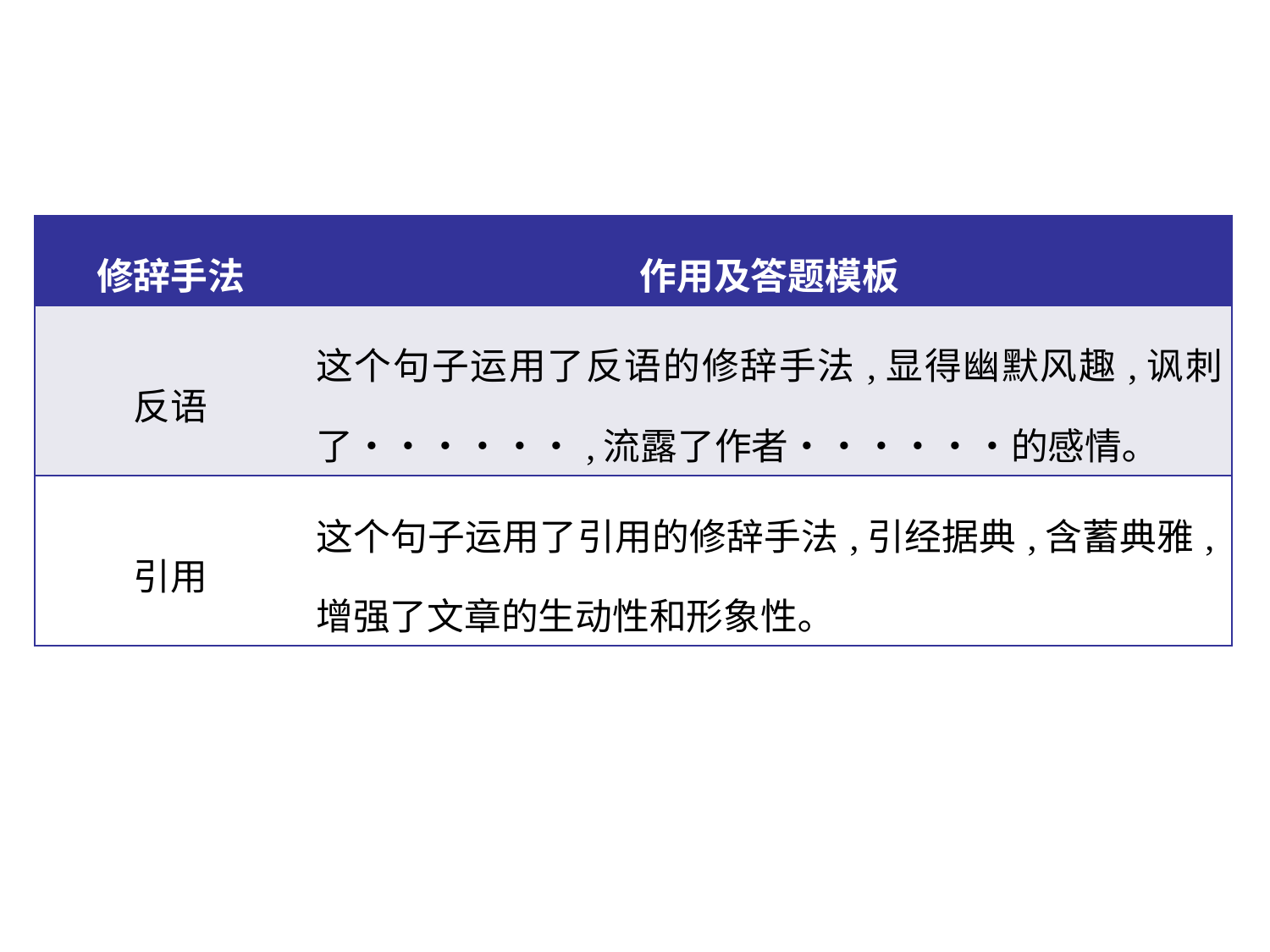

| 修辞手法 | 作用及答题模板 |
| --- | --- |
| 反语 | 这个句子运用了反语的修辞手法,显得幽默风趣,讽刺了••••••,流露了作者••••••的感情｡ |
| 引用 | 这个句子运用了引用的修辞手法,引经据典,含蓄典雅,增强了文章的生动性和形象性｡ |